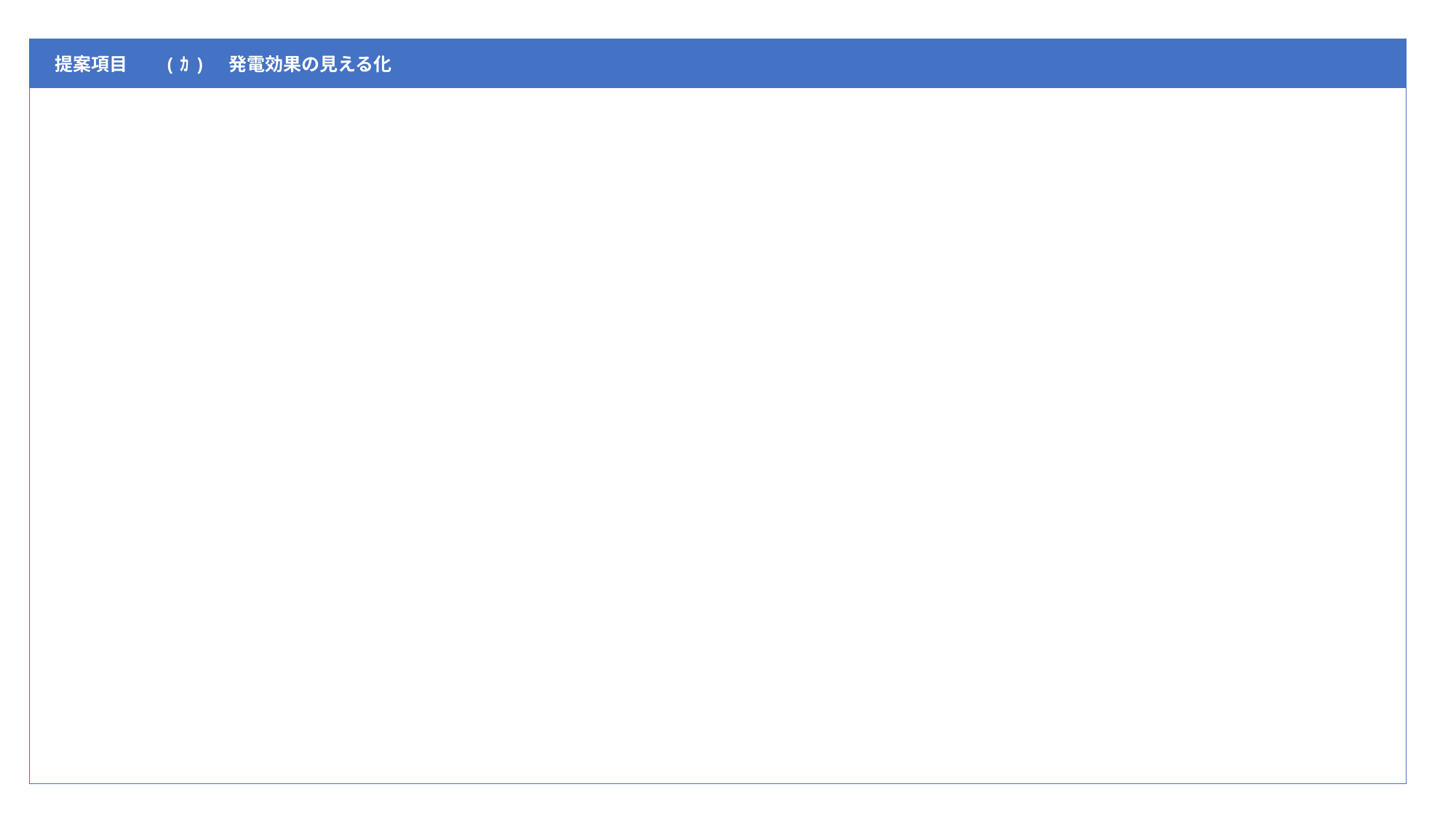

| 提案項目 | (ｶ)　発電効果の見える化 |
| --- | --- |
|  |  |